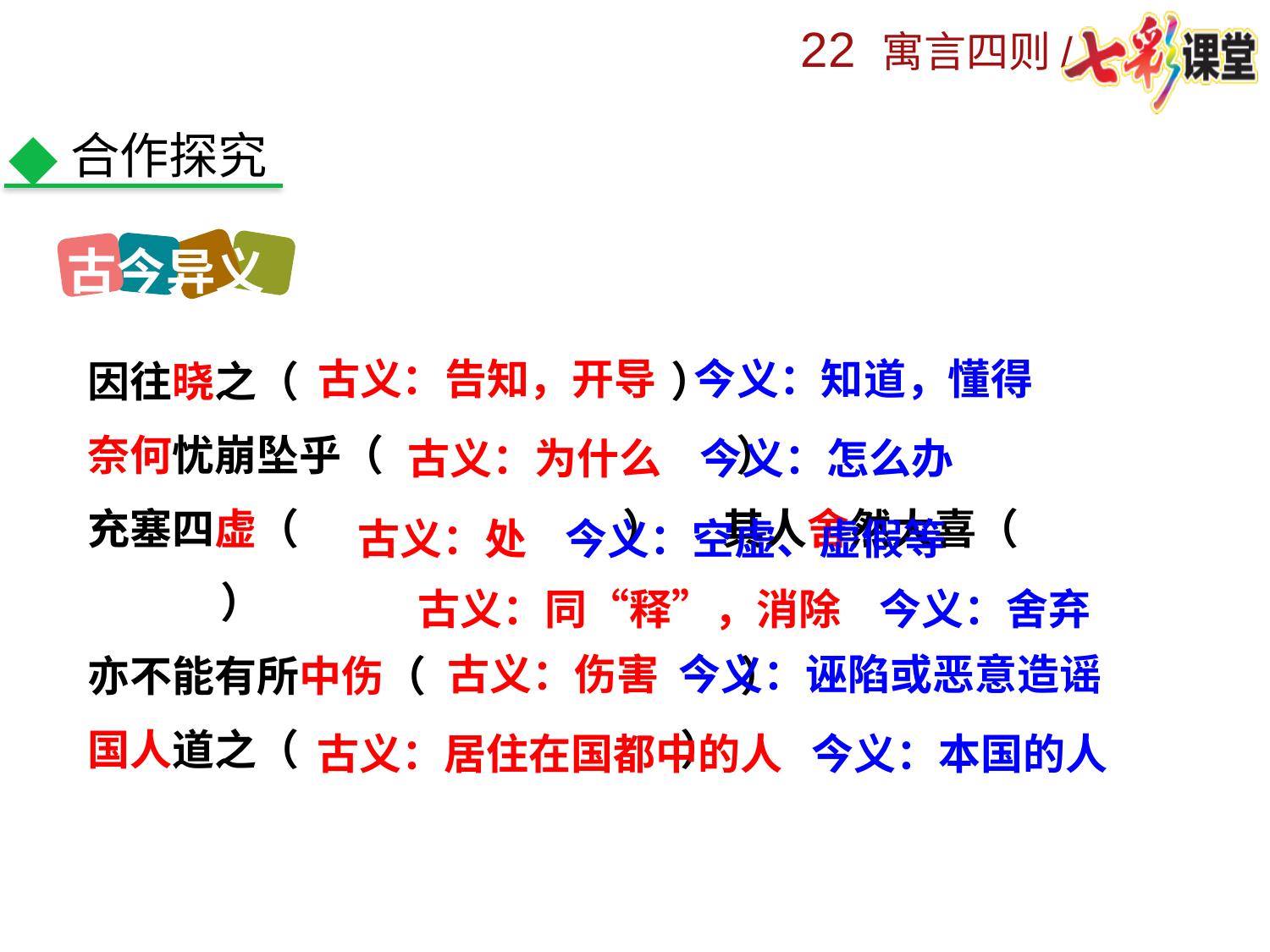

合作探究

古今异义

因往晓之（                                       ）
奈何忧崩坠乎（                                     ）
充塞四虚（                                  ）      其人舍然大喜（                                  ）
亦不能有所中伤（                                 ）
国人道之（                                        ）
古义：告知，开导    今义：知道，懂得
古义：为什么    今义：怎么办
古义：处    今义：空虚、虚假等
古义：同“释”，消除    今义：舍弃
古义：伤害  今义：诬陷或恶意造谣
古义：居住在国都中的人   今义：本国的人